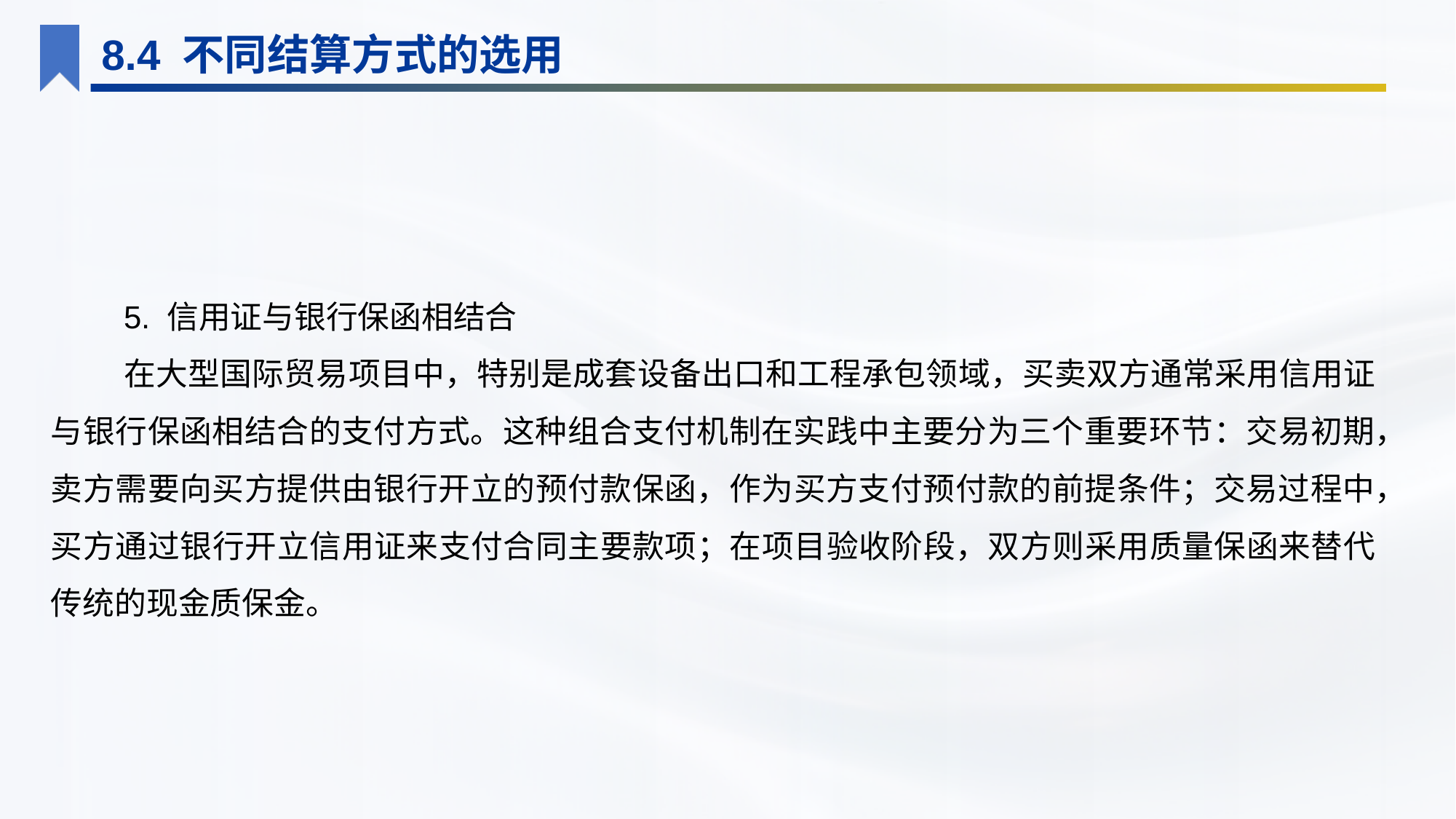

8.4 不同结算方式的选用
5. 信用证与银行保函相结合
在大型国际贸易项目中，特别是成套设备出口和工程承包领域，买卖双方通常采用信用证与银行保函相结合的支付方式。这种组合支付机制在实践中主要分为三个重要环节：交易初期，卖方需要向买方提供由银行开立的预付款保函，作为买方支付预付款的前提条件；交易过程中，买方通过银行开立信用证来支付合同主要款项；在项目验收阶段，双方则采用质量保函来替代传统的现金质保金。